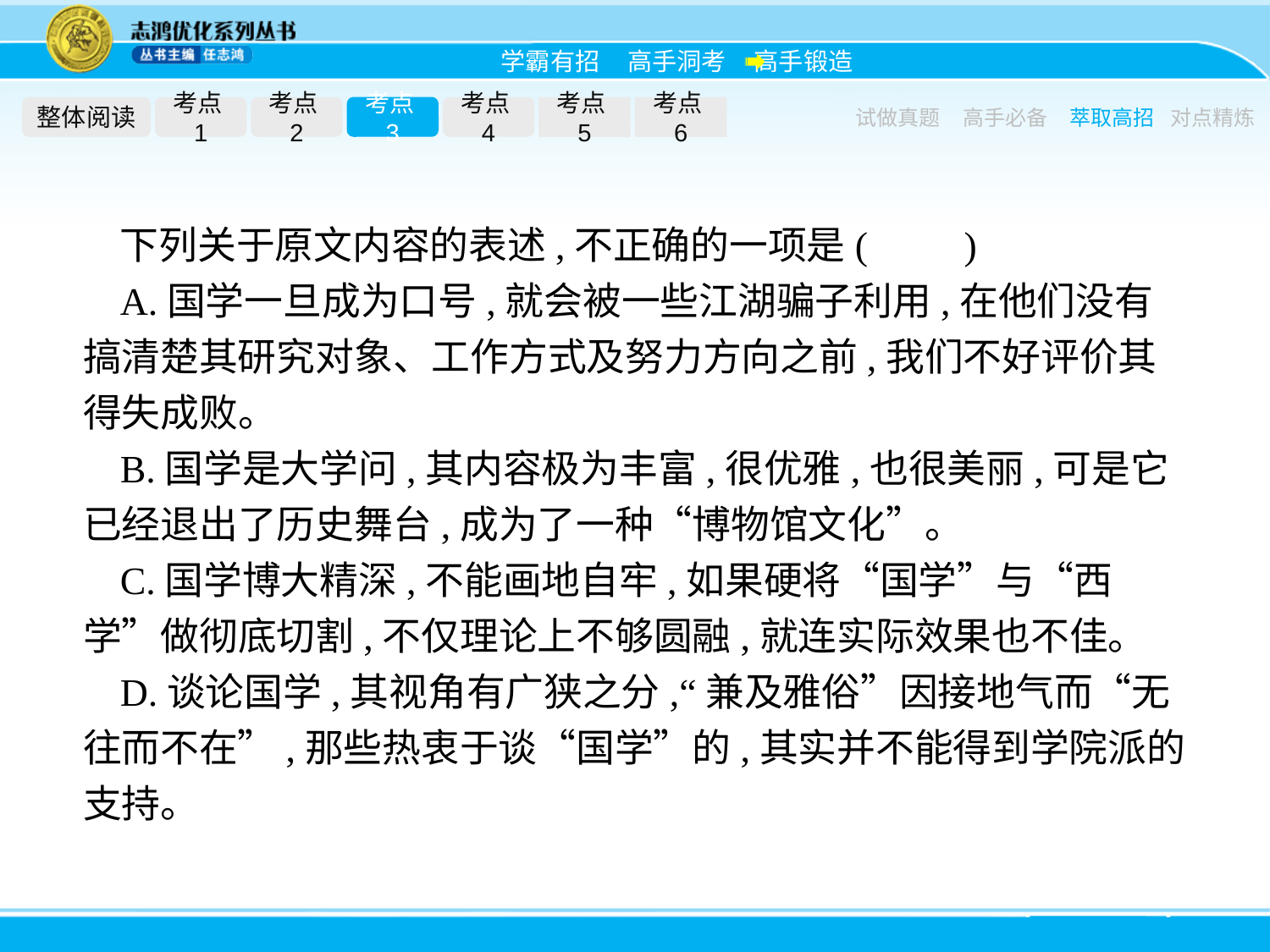

整体阅读
考点1
考点2
考点3
考点4
考点5
考点6
试做真题
高手必备
萃取高招
对点精炼
下列关于原文内容的表述,不正确的一项是(　　)
A.国学一旦成为口号,就会被一些江湖骗子利用,在他们没有搞清楚其研究对象、工作方式及努力方向之前,我们不好评价其得失成败。
B.国学是大学问,其内容极为丰富,很优雅,也很美丽,可是它已经退出了历史舞台,成为了一种“博物馆文化”。
C.国学博大精深,不能画地自牢,如果硬将“国学”与“西学”做彻底切割,不仅理论上不够圆融,就连实际效果也不佳。
D.谈论国学,其视角有广狭之分,“兼及雅俗”因接地气而“无往而不在”,那些热衷于谈“国学”的,其实并不能得到学院派的支持。